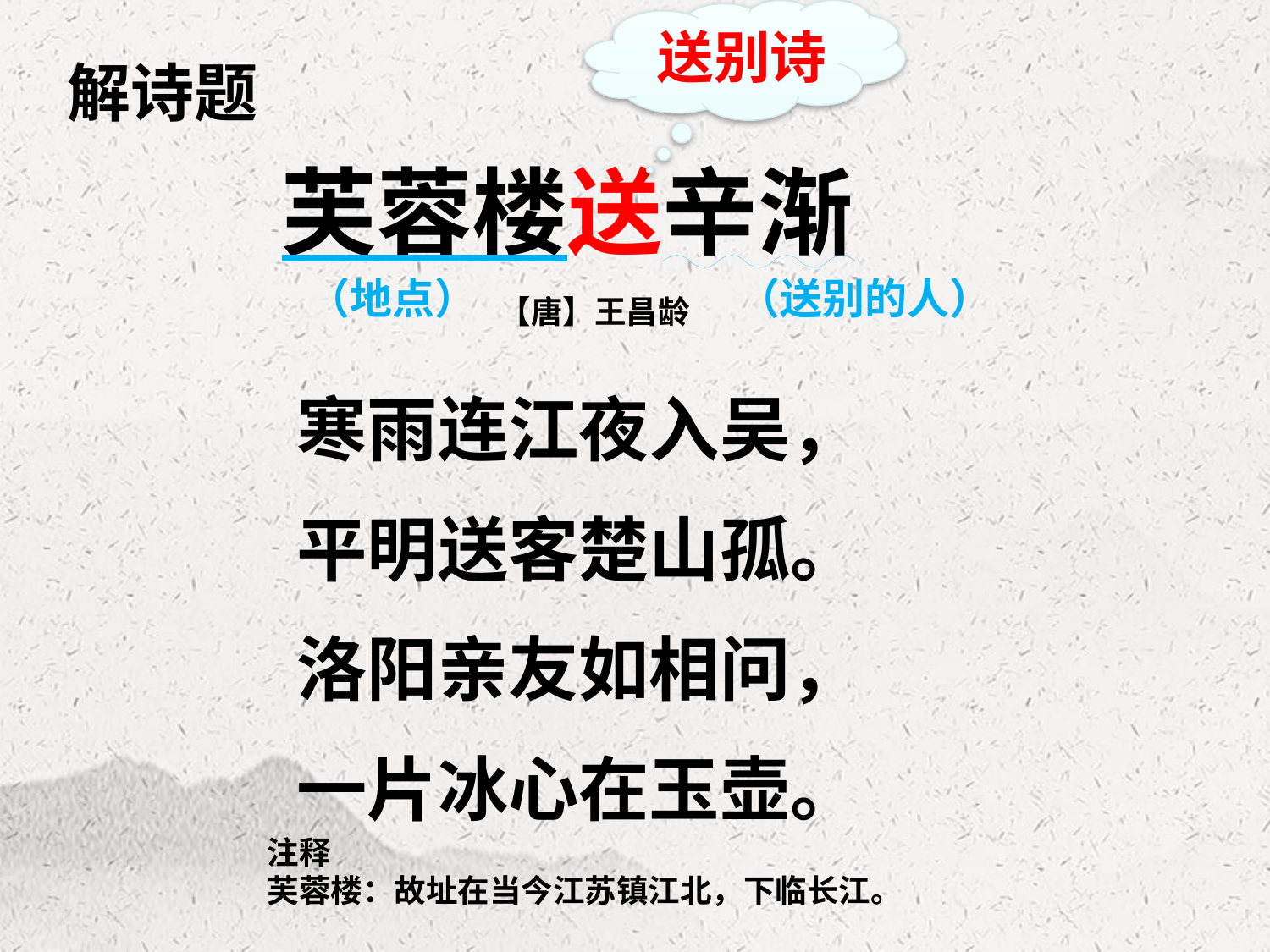

送别诗
解诗题
芙蓉楼送辛渐
（地点）
（送别的人）
【唐】王昌龄
寒雨连江夜入吴，
平明送客楚山孤。
洛阳亲友如相问，
一片冰心在玉壶。
注释
芙蓉楼：故址在当今江苏镇江北，下临长江。